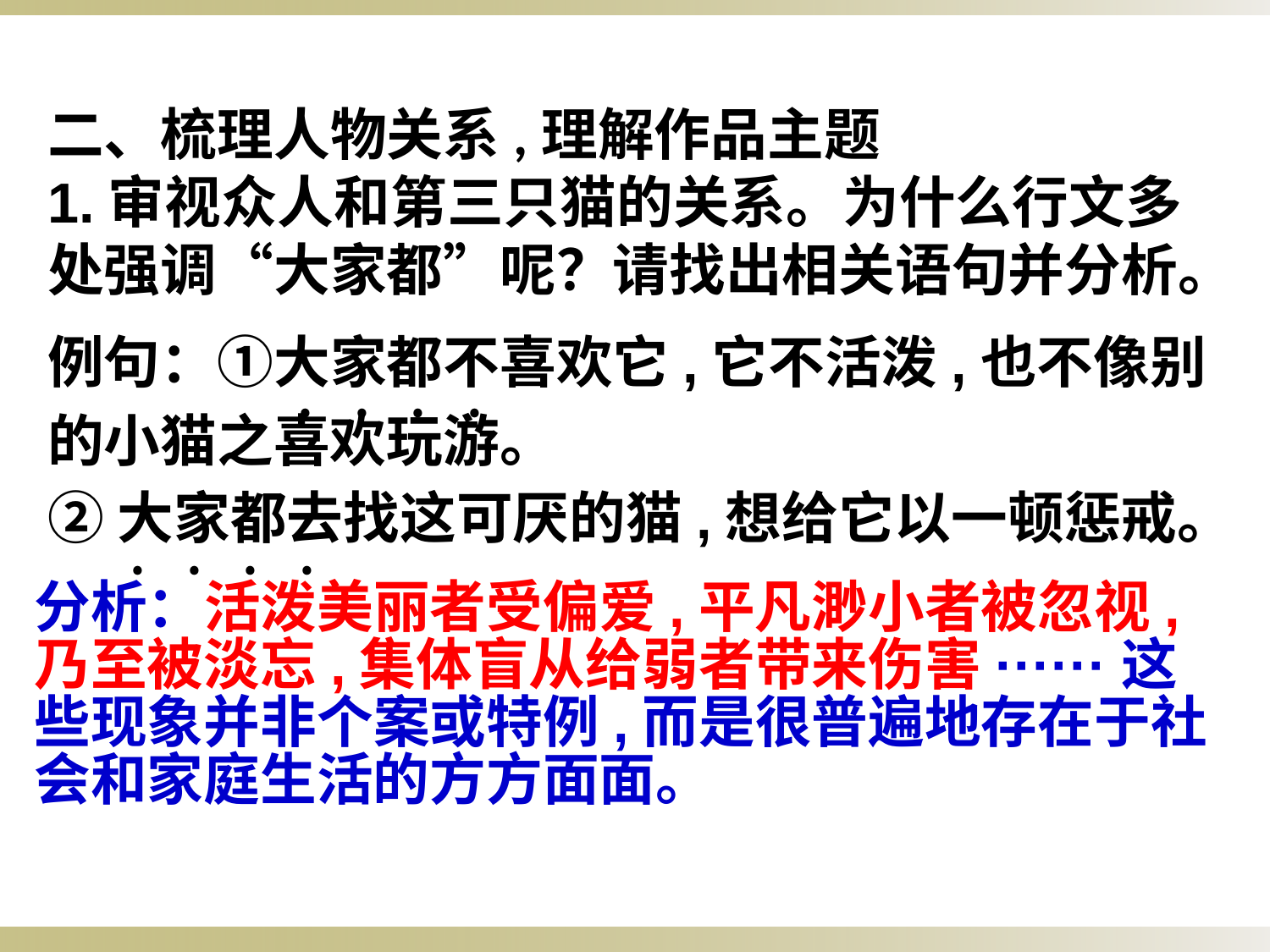

二、梳理人物关系,理解作品主题
1.审视众人和第三只猫的关系。为什么行文多处强调“大家都”呢？请找出相关语句并分析。
例句：①大家都不喜欢它,它不活泼,也不像别的小猫之喜欢玩游。
②大家都去找这可厌的猫,想给它以一顿惩戒。
﹒﹒﹒﹒
﹒﹒﹒﹒
分析：活泼美丽者受偏爱,平凡渺小者被忽视,乃至被淡忘,集体盲从给弱者带来伤害······这些现象并非个案或特例,而是很普遍地存在于社会和家庭生活的方方面面。